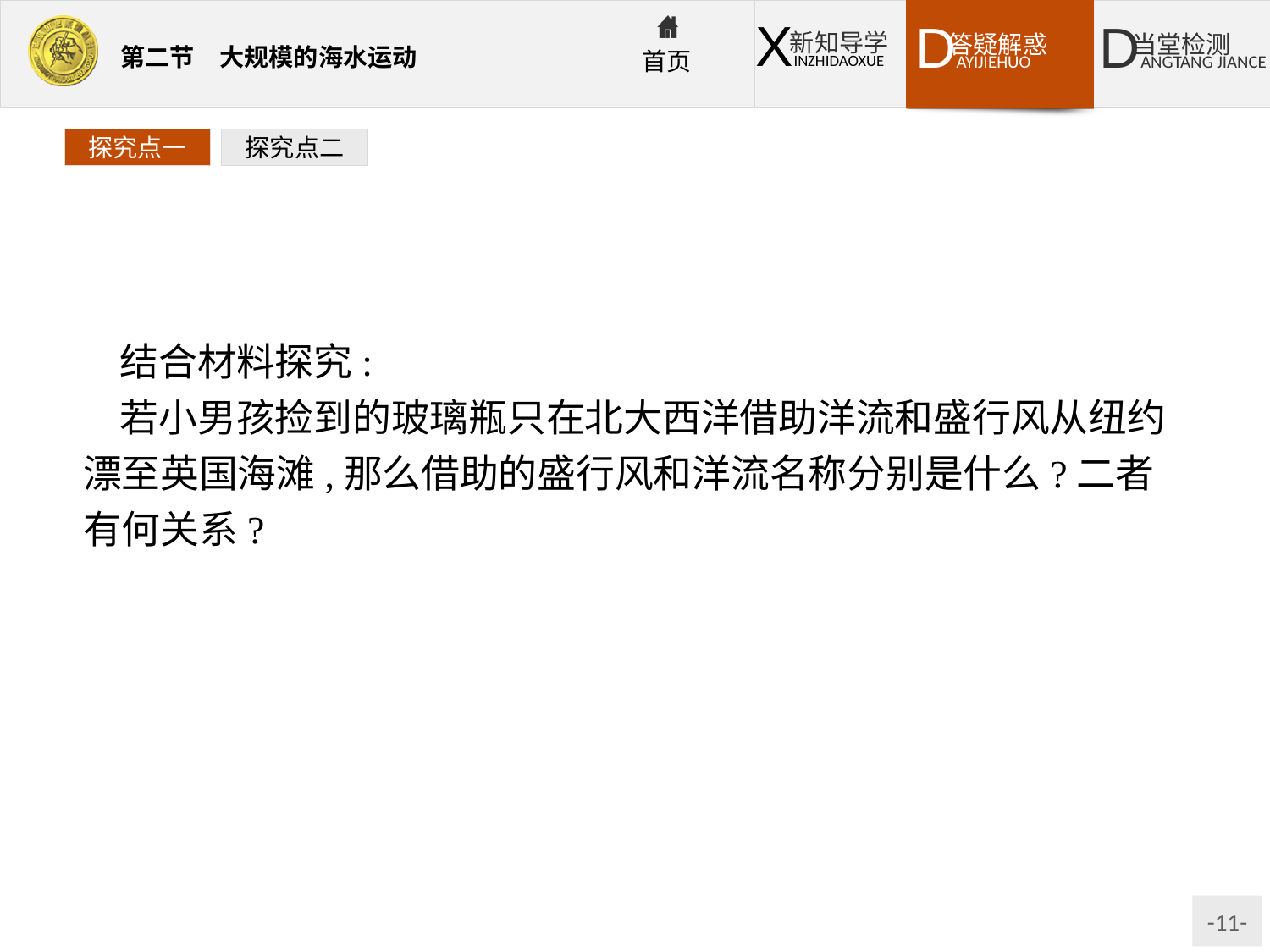

探究点一
探究点二
结合材料探究:
若小男孩捡到的玻璃瓶只在北大西洋借助洋流和盛行风从纽约漂至英国海滩,那么借助的盛行风和洋流名称分别是什么?二者有何关系?
提示:盛行西风和北大西洋暖流,北大西洋暖流主要是由盛行西风吹送形成。